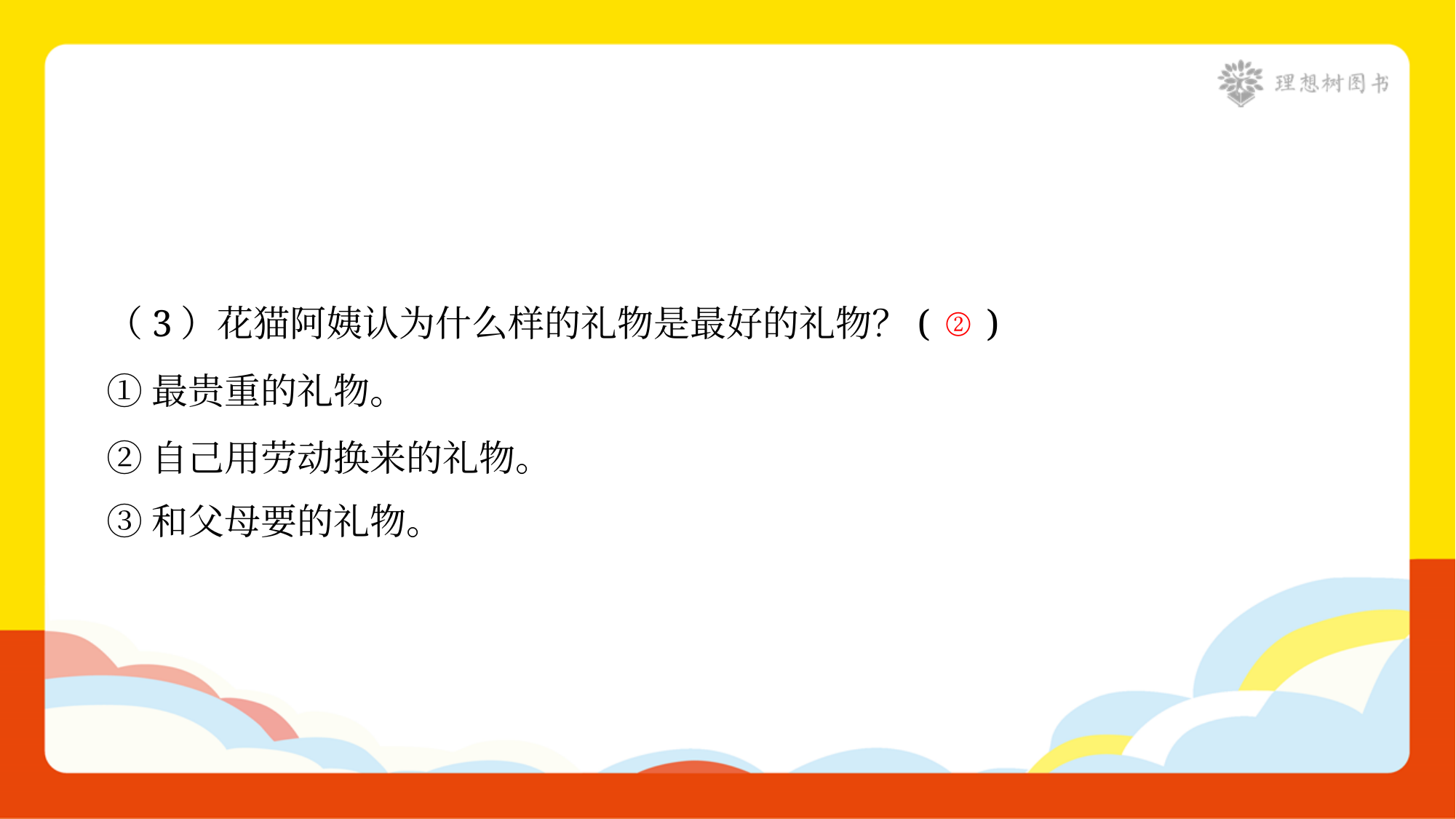

②
（3）花猫阿姨认为什么样的礼物是最好的礼物？(      )
①最贵重的礼物。
②自己用劳动换来的礼物。
③和父母要的礼物。